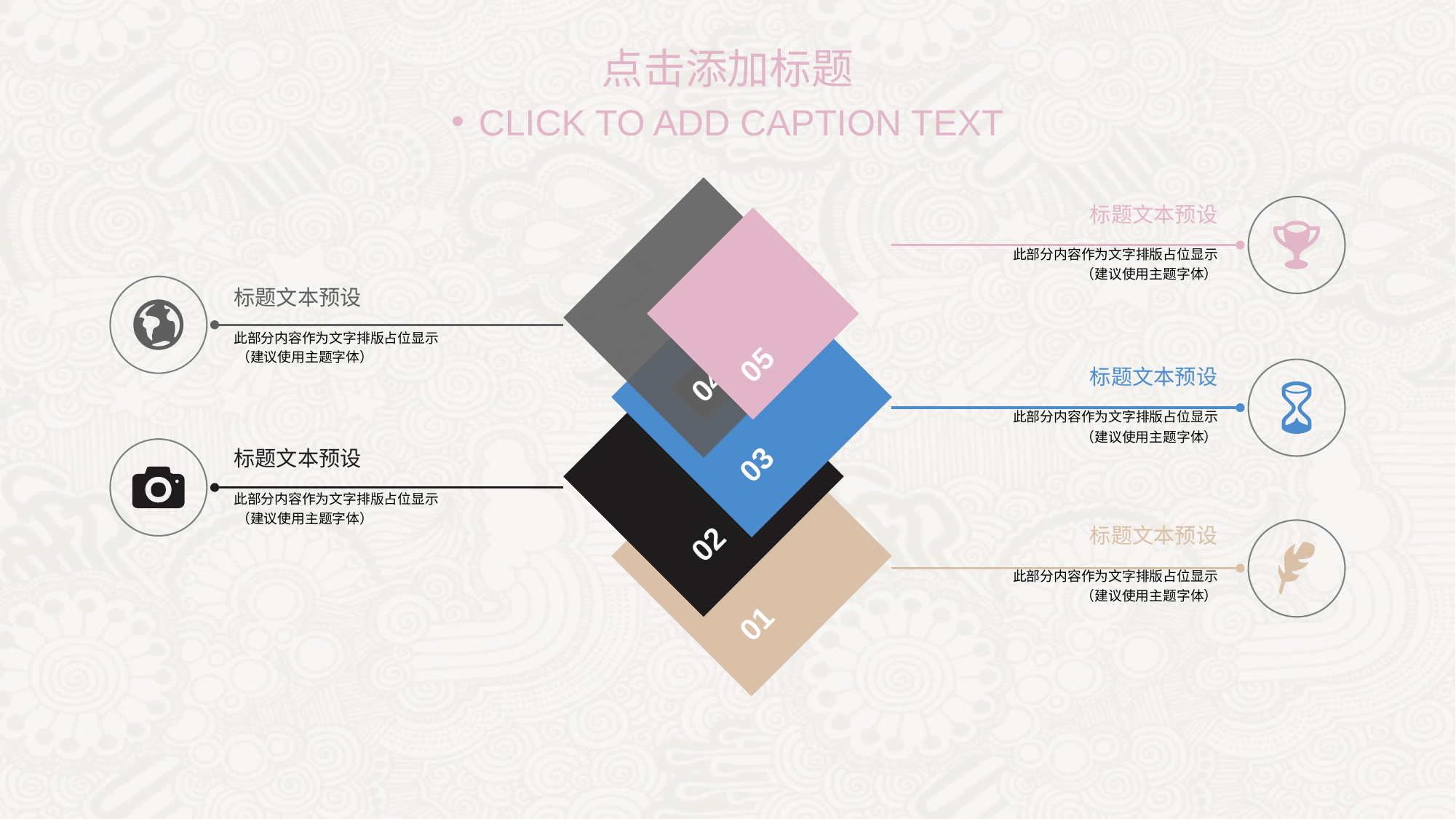

点击添加标题
CLICK TO ADD CAPTION TEXT

04
标题文本预设

05

此部分内容作为文字排版占位显示
 （建议使用主题字体）

03

标题文本预设

此部分内容作为文字排版占位显示
 （建议使用主题字体）

02
标题文本预设

此部分内容作为文字排版占位显示
 （建议使用主题字体）

01

标题文本预设

此部分内容作为文字排版占位显示
 （建议使用主题字体）
标题文本预设

此部分内容作为文字排版占位显示
 （建议使用主题字体）